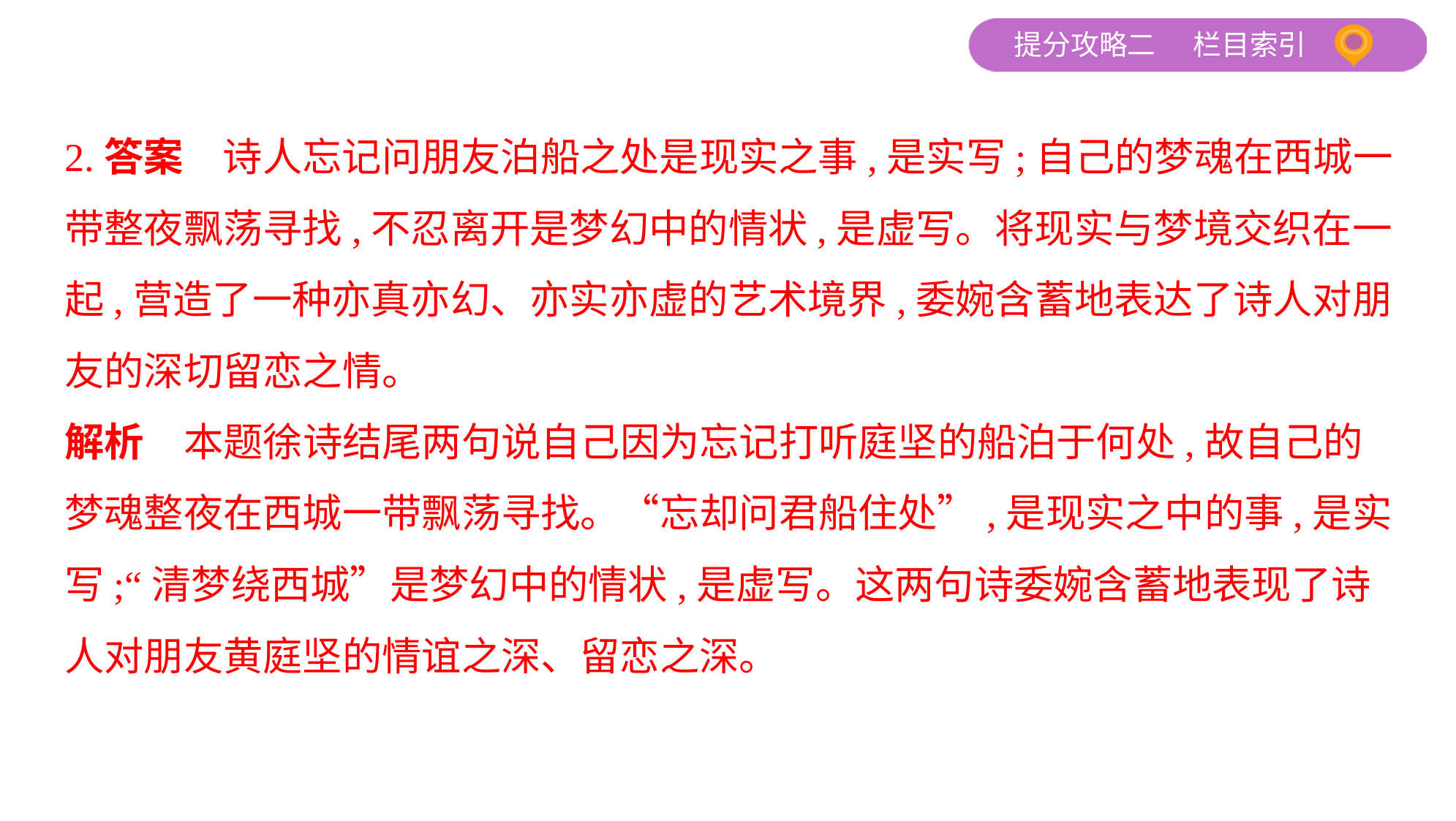

2.答案　诗人忘记问朋友泊船之处是现实之事,是实写;自己的梦魂在西城一
带整夜飘荡寻找,不忍离开是梦幻中的情状,是虚写。将现实与梦境交织在一
起,营造了一种亦真亦幻、亦实亦虚的艺术境界,委婉含蓄地表达了诗人对朋
友的深切留恋之情。
解析　本题徐诗结尾两句说自己因为忘记打听庭坚的船泊于何处,故自己的
梦魂整夜在西城一带飘荡寻找。“忘却问君船住处”,是现实之中的事,是实
写;“清梦绕西城”是梦幻中的情状,是虚写。这两句诗委婉含蓄地表现了诗
人对朋友黄庭坚的情谊之深、留恋之深。